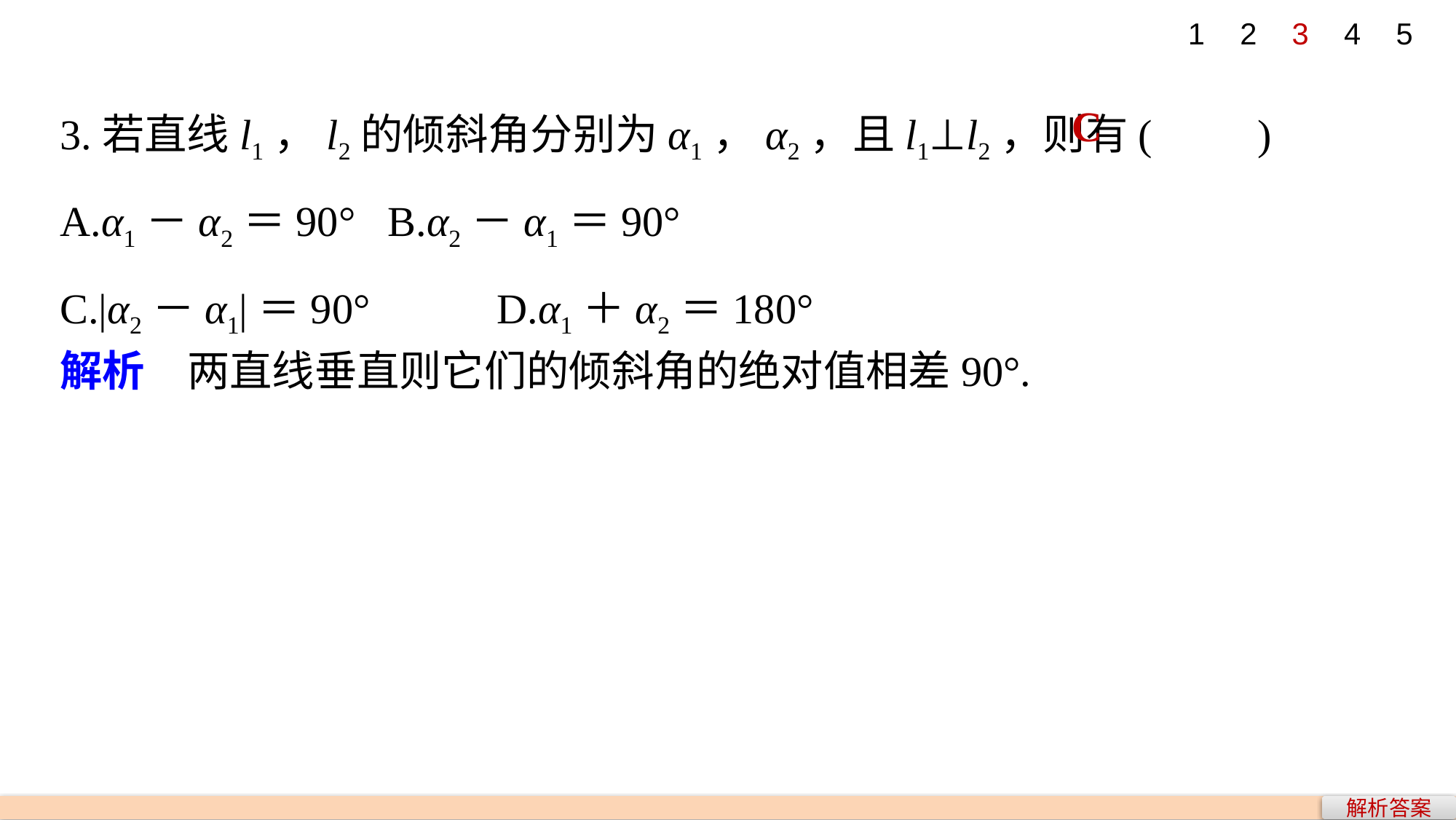

1
2
3
4
5
3.若直线l1，l2的倾斜角分别为α1，α2，且l1⊥l2，则有(　　)
A.α1－α2＝90°  	B.α2－α1＝90°
C.|α2－α1|＝90°  	D.α1＋α2＝180°
C
解析　两直线垂直则它们的倾斜角的绝对值相差90°.
解析答案